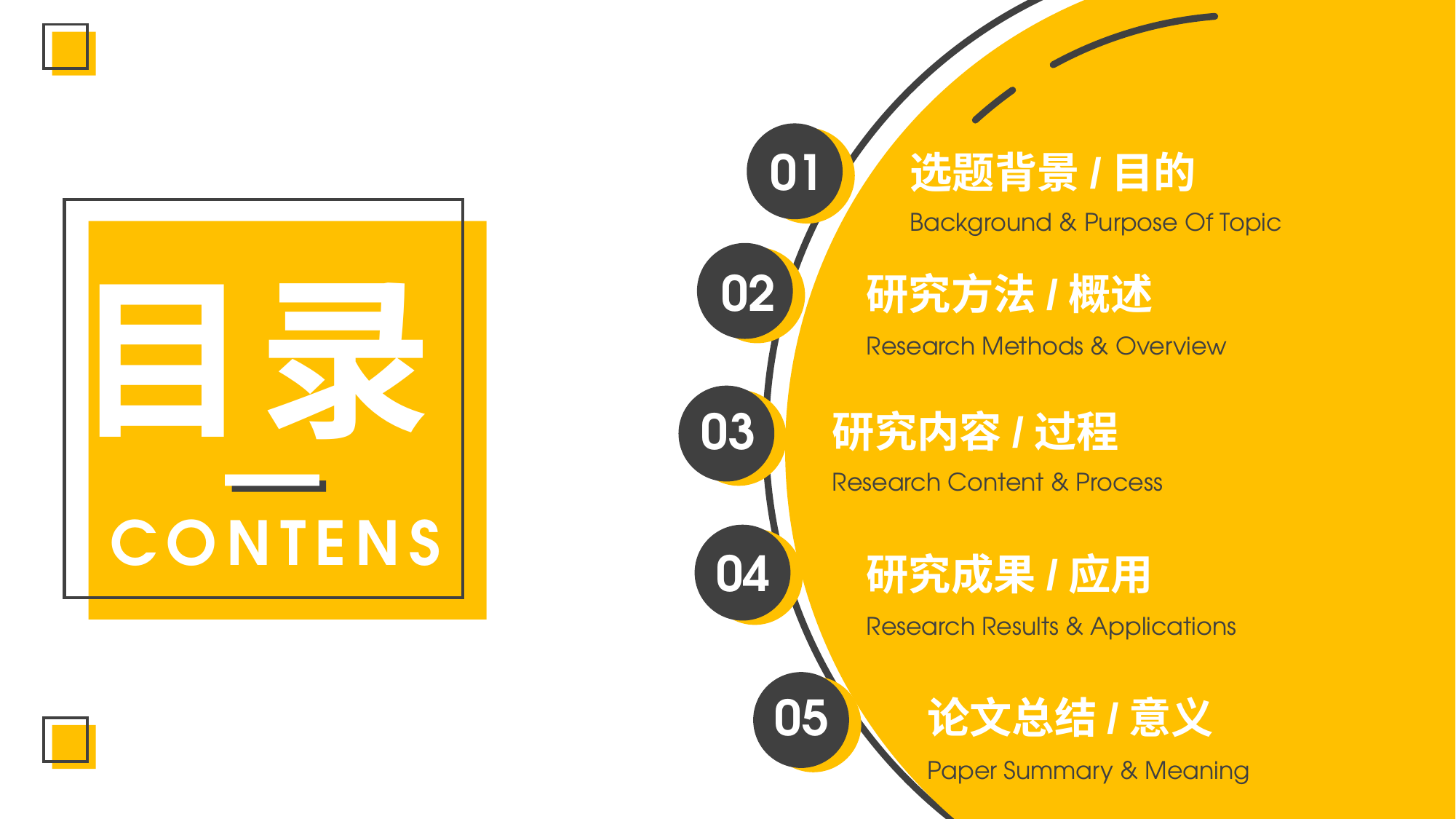

01
选题背景/目的
Background & Purpose Of Topic
# 目录
02
研究方法/概述
Research Methods & Overview
03
研究内容/过程
Research Content & Process
04
研究成果/应用
Research Results & Applications
05
论文总结/意义
Paper Summary & Meaning